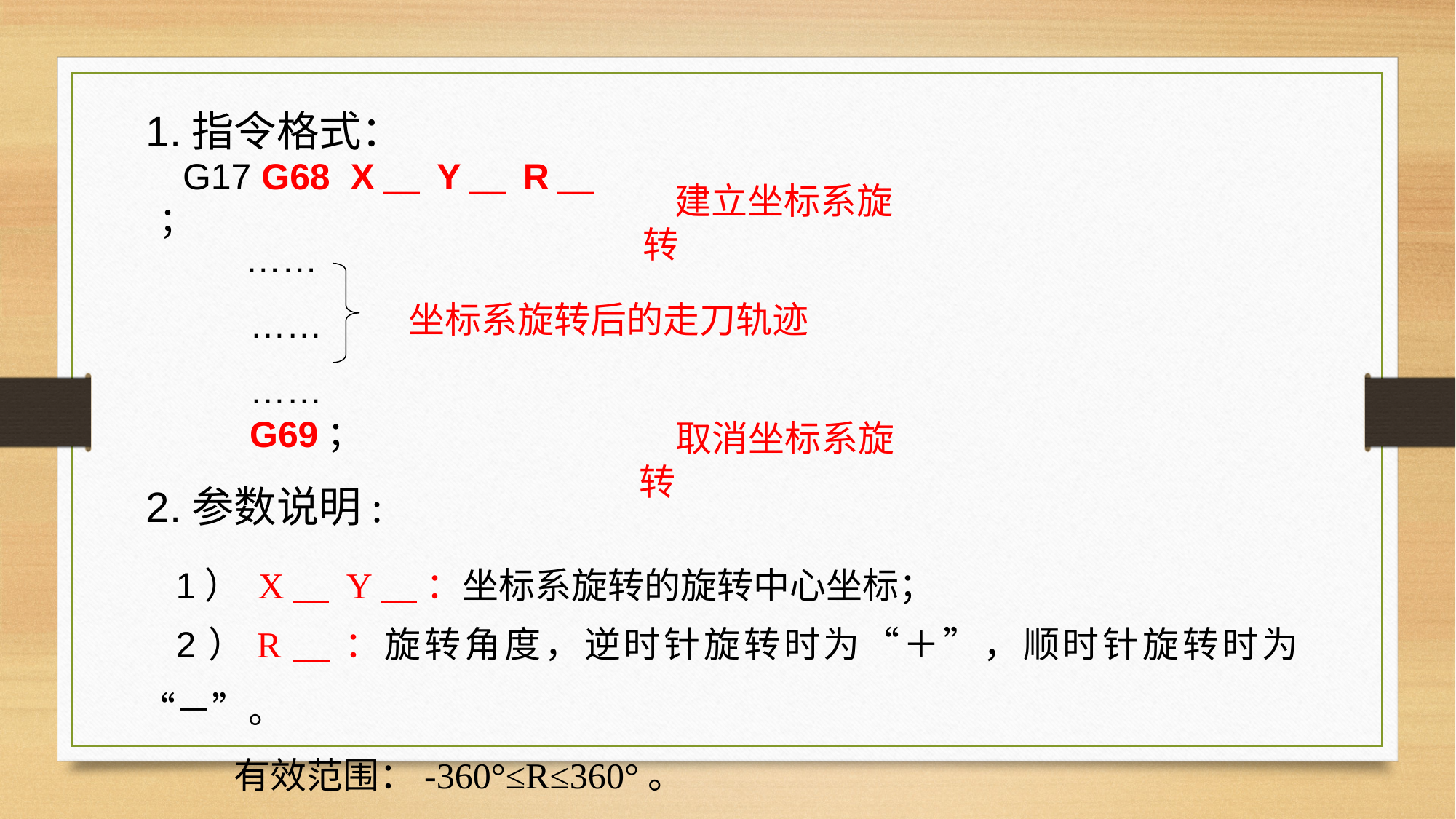

1.指令格式：
G17 G68  X＿ Y＿ R＿ ；
建立坐标系旋转
……
……
……
G69；

坐标系旋转后的走刀轨迹
取消坐标系旋转
2.参数说明:
1） X＿ Y＿ ：坐标系旋转的旋转中心坐标；
2）R＿ ：旋转角度，逆时针旋转时为“＋”，顺时针旋转时为“－”。
      有效范围：-360°≤R≤360°。